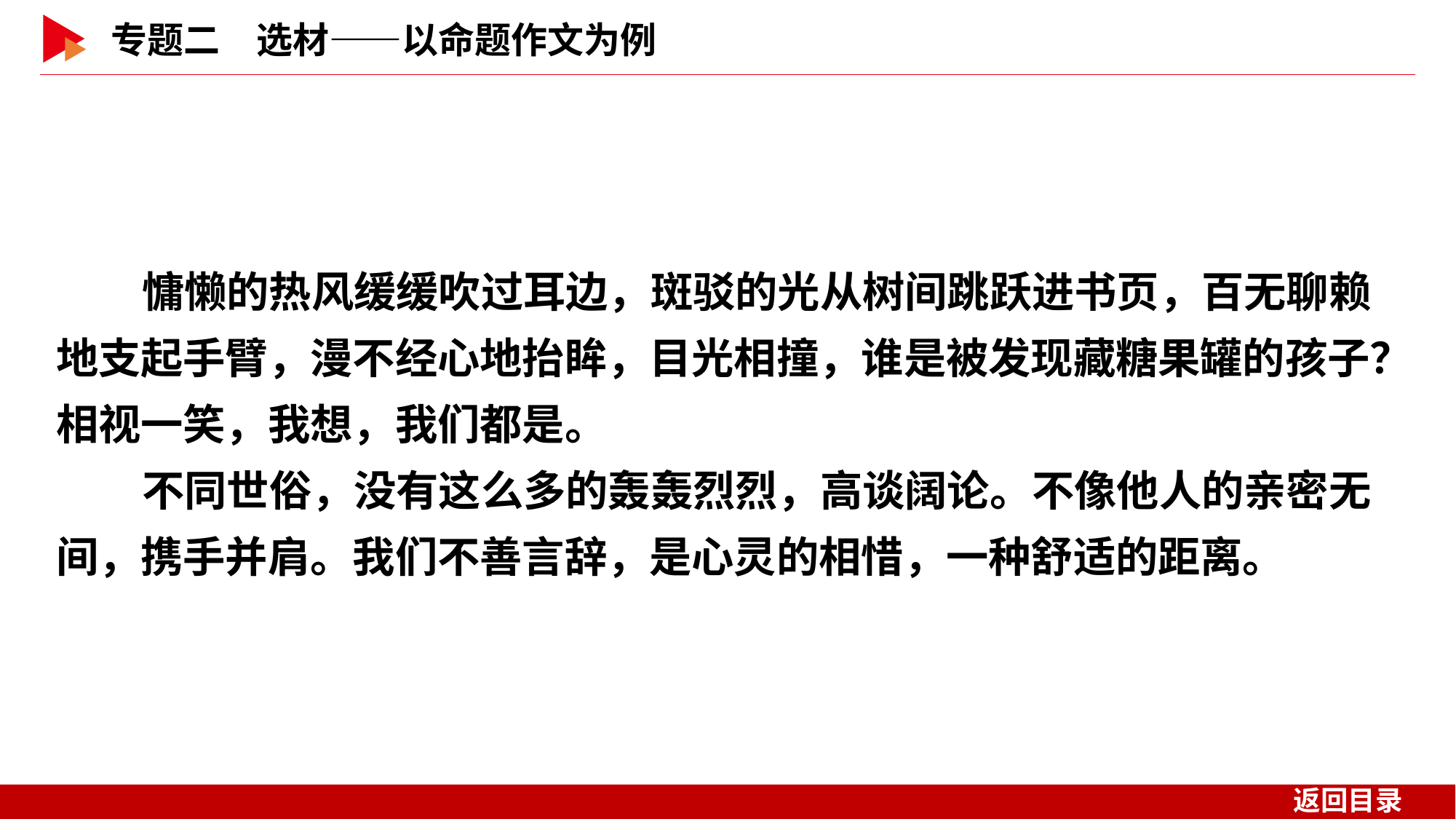

慵懒的热风缓缓吹过耳边，斑驳的光从树间跳跃进书页，百无聊赖地支起手臂，漫不经心地抬眸，目光相撞，谁是被发现藏糖果罐的孩子？相视一笑，我想，我们都是。
不同世俗，没有这么多的轰轰烈烈，高谈阔论。不像他人的亲密无间，携手并肩。我们不善言辞，是心灵的相惜，一种舒适的距离。